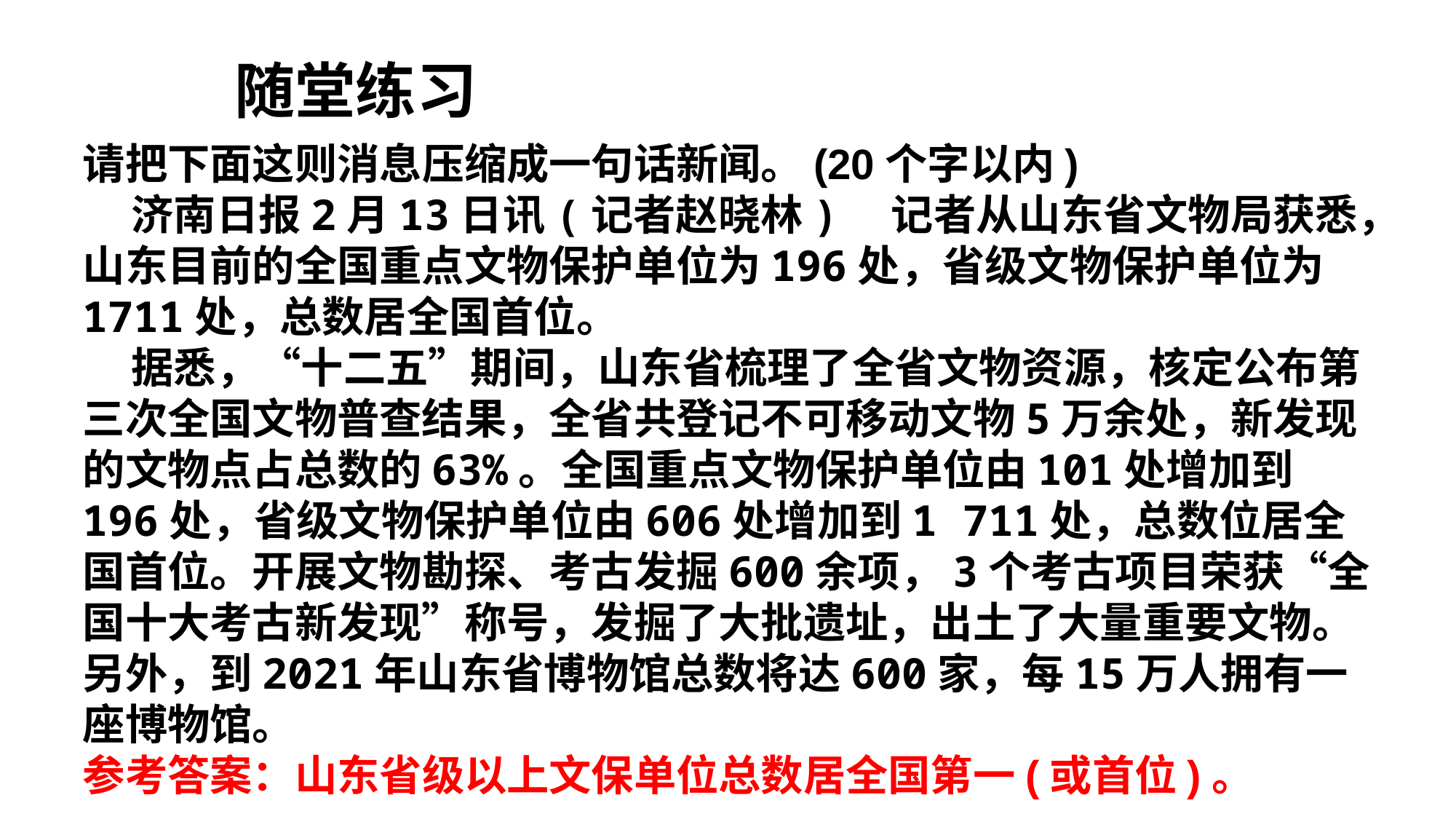

随堂练习
请把下面这则消息压缩成一句话新闻。(20个字以内)
    济南日报2月13日讯(记者赵晓林)　记者从山东省文物局获悉，山东目前的全国重点文物保护单位为196处，省级文物保护单位为1711处，总数居全国首位。
    据悉，“十二五”期间，山东省梳理了全省文物资源，核定公布第三次全国文物普查结果，全省共登记不可移动文物5万余处，新发现的文物点占总数的63%。全国重点文物保护单位由101处增加到196处，省级文物保护单位由606处增加到1 711处，总数位居全国首位。开展文物勘探、考古发掘600余项，3个考古项目荣获“全国十大考古新发现”称号，发掘了大批遗址，出土了大量重要文物。另外，到2021年山东省博物馆总数将达600家，每15万人拥有一座博物馆。
参考答案：山东省级以上文保单位总数居全国第一(或首位)。